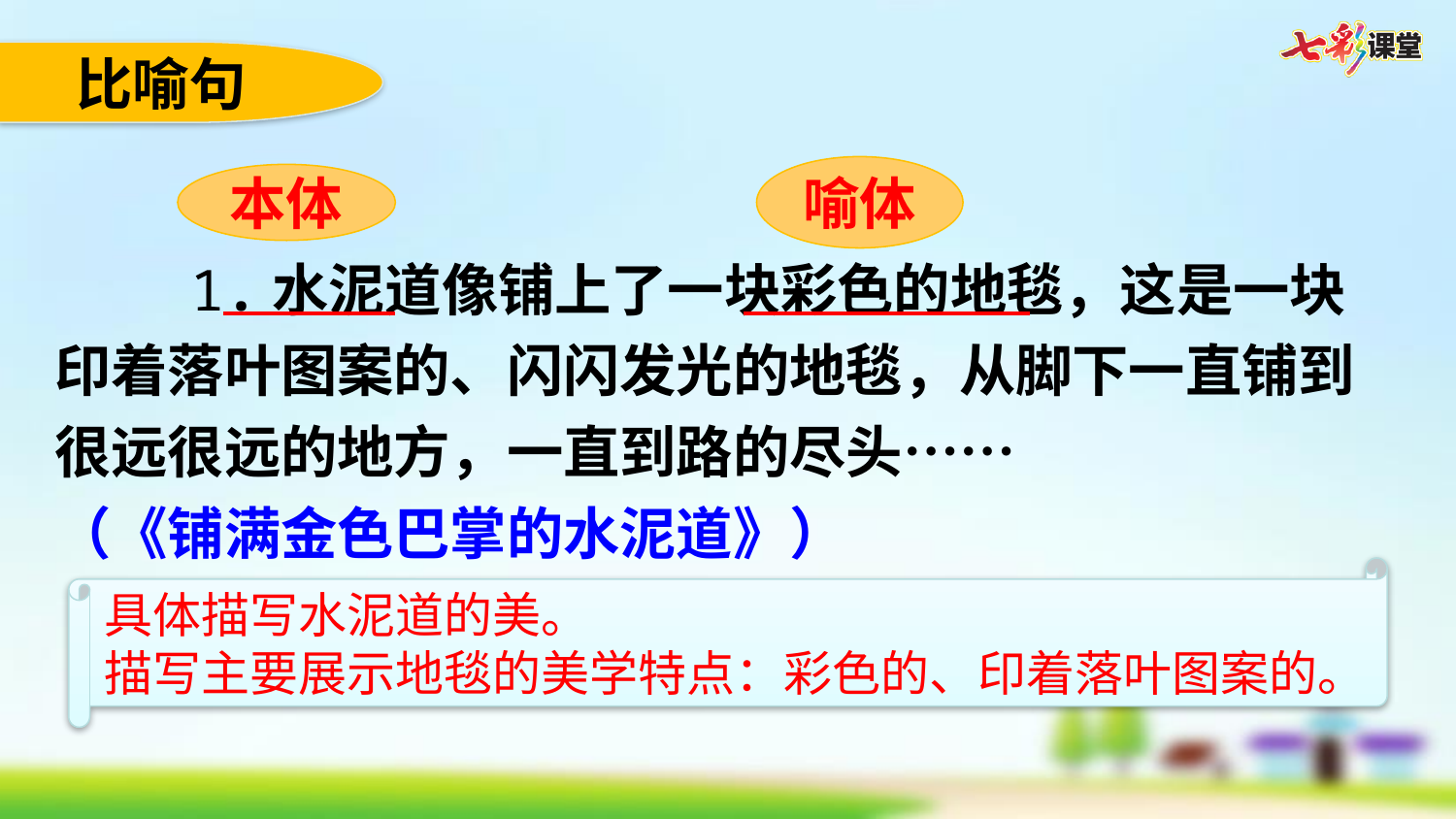

比喻句
喻体
本体
    1.水泥道像铺上了一块彩色的地毯，这是一块印着落叶图案的、闪闪发光的地毯，从脚下一直铺到很远很远的地方，一直到路的尽头……
（《铺满金色巴掌的水泥道》）
具体描写水泥道的美。
描写主要展示地毯的美学特点：彩色的、印着落叶图案的。